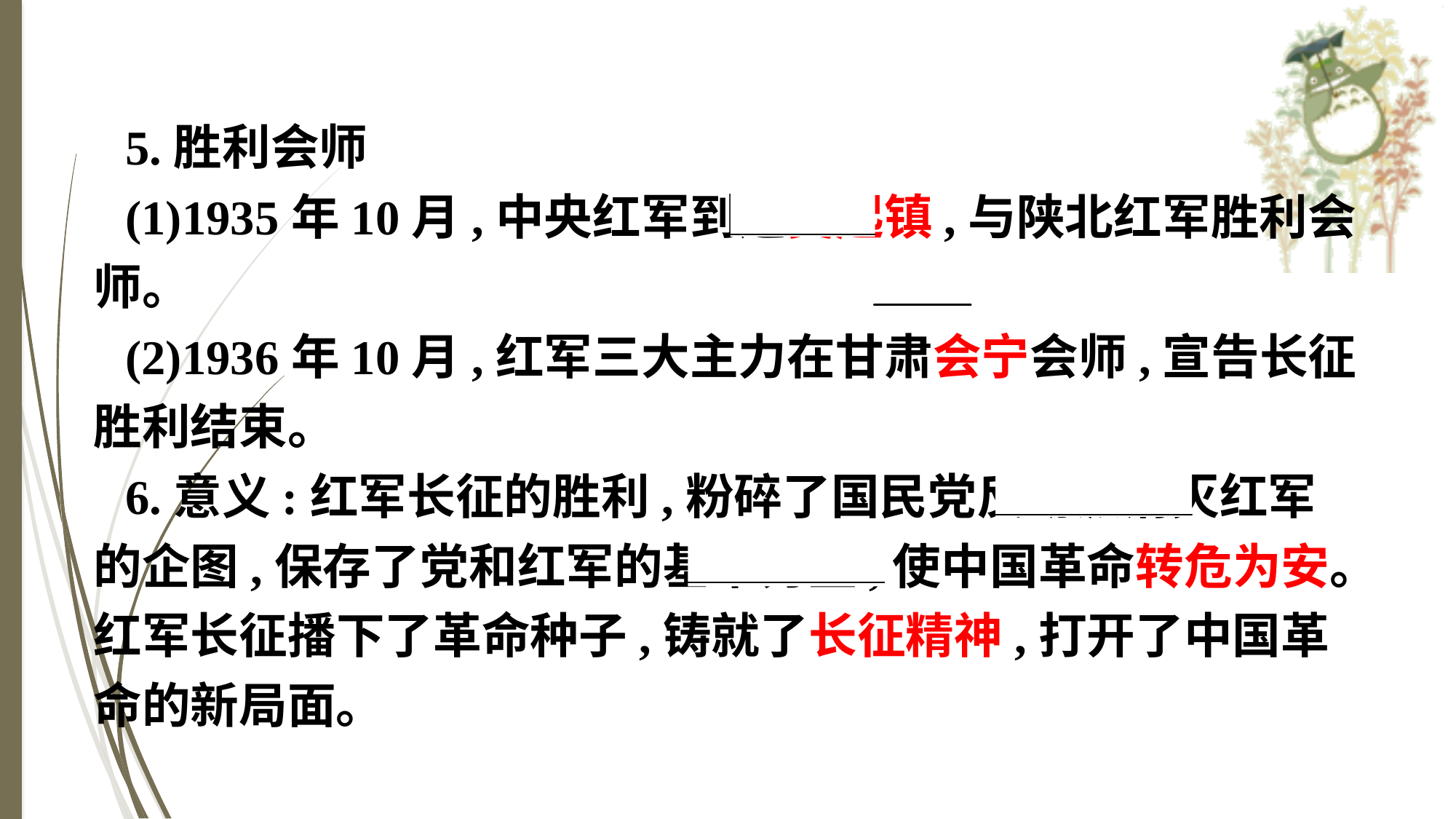

5.胜利会师
(1)1935年10月,中央红军到达吴起镇,与陕北红军胜利会师。
(2)1936年10月,红军三大主力在甘肃会宁会师,宣告长征胜利结束。
6.意义:红军长征的胜利,粉碎了国民党反动派消灭红军的企图,保存了党和红军的基干力量,使中国革命转危为安。红军长征播下了革命种子,铸就了长征精神,打开了中国革命的新局面。